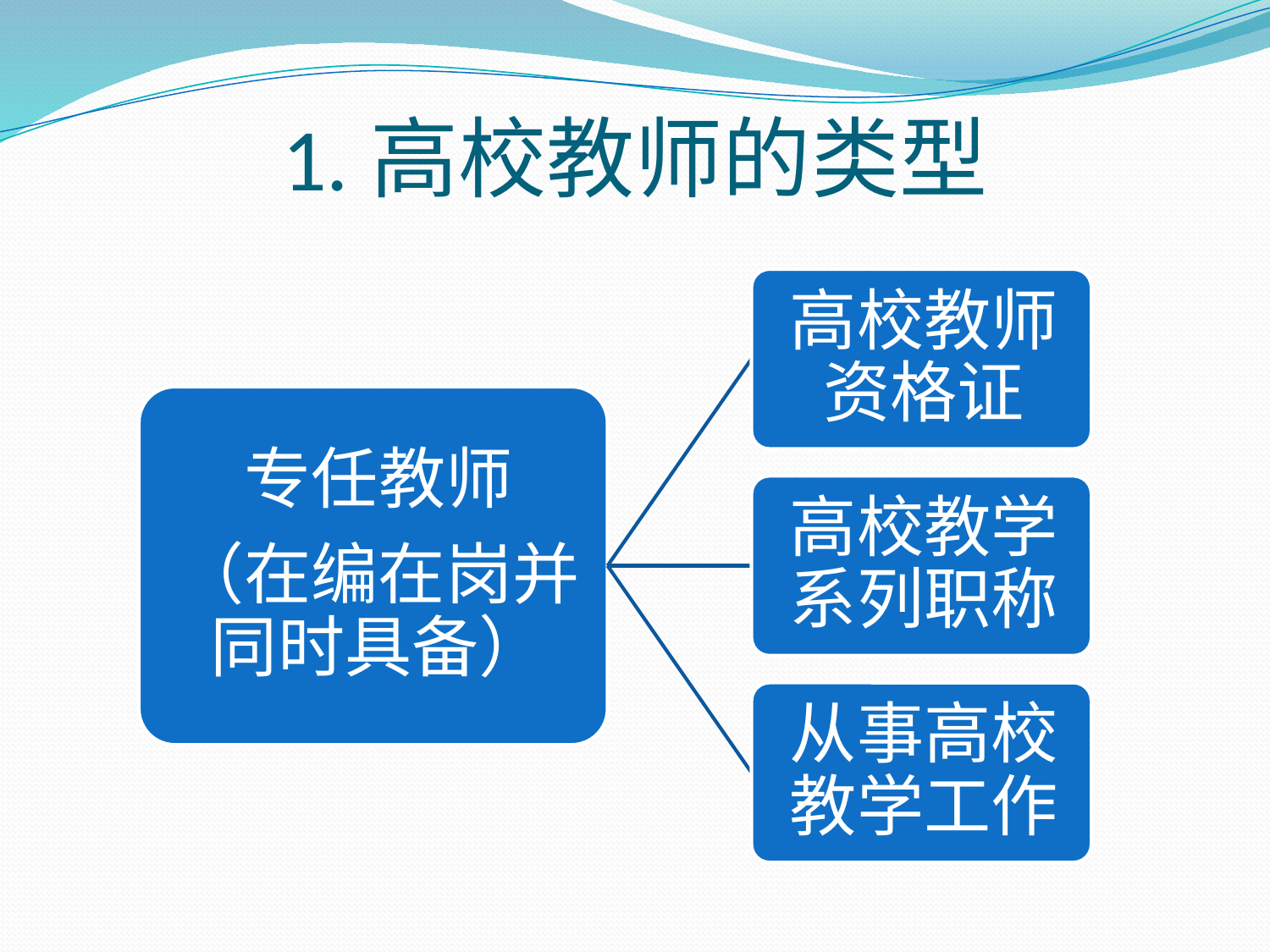

# 1.高校教师的类型
专任教师
（在编在岗并同时具备）

高校教师资格证

高校教学系列职称

从事高校教学工作